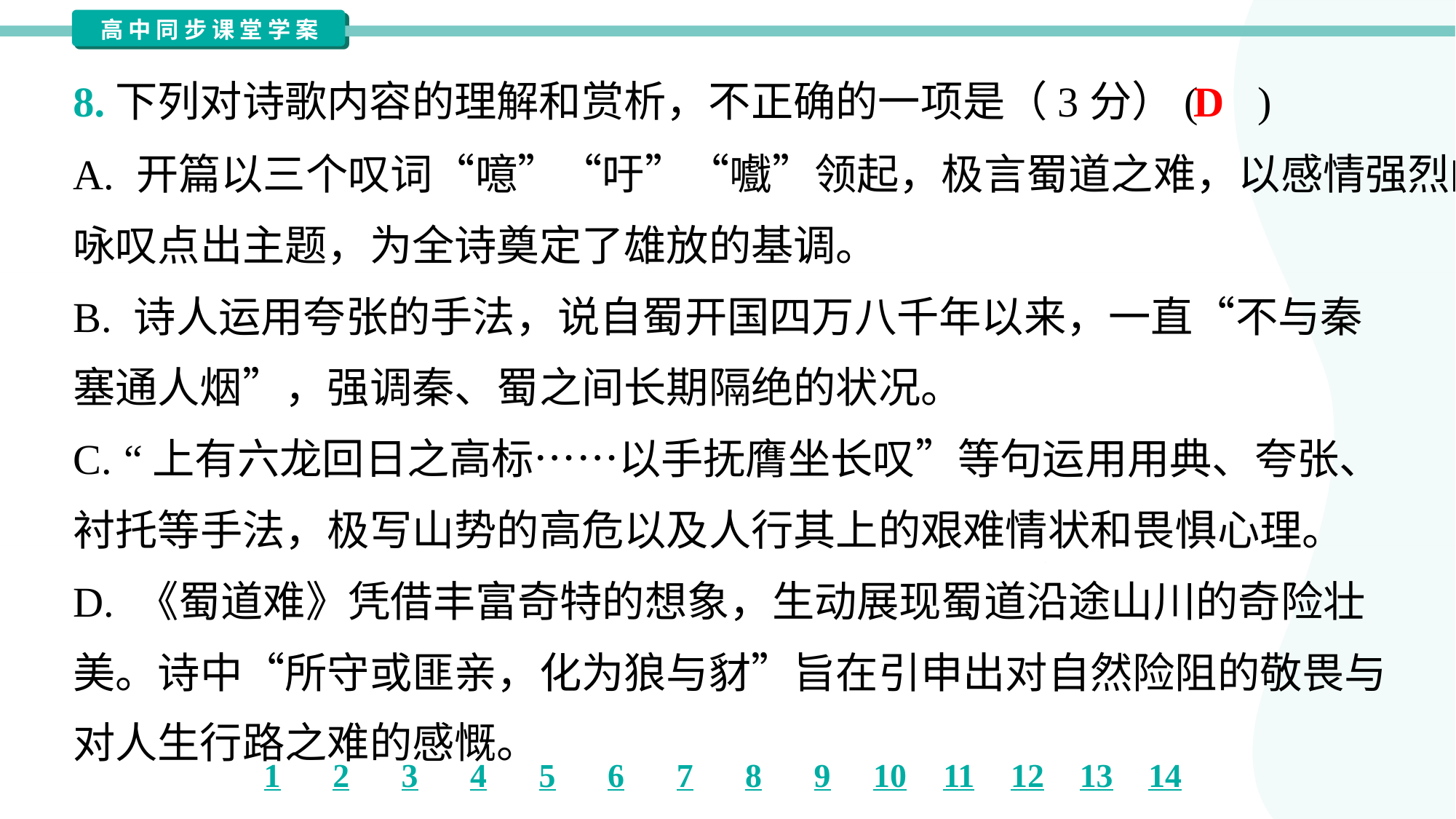

D
8.下列对诗歌内容的理解和赏析，不正确的一项是（3分）(     )
A. 开篇以三个叹词“噫”“吁”“嚱”领起，极言蜀道之难，以感情强烈的
咏叹点出主题，为全诗奠定了雄放的基调。
B. 诗人运用夸张的手法，说自蜀开国四万八千年以来，一直“不与秦
塞通人烟”，强调秦、蜀之间长期隔绝的状况。
C. “上有六龙回日之高标……以手抚膺坐长叹”等句运用用典、夸张、
衬托等手法，极写山势的高危以及人行其上的艰难情状和畏惧心理。
D. 《蜀道难》凭借丰富奇特的想象，生动展现蜀道沿途山川的奇险壮
美。诗中“所守或匪亲，化为狼与豺”旨在引申出对自然险阻的敬畏与
对人生行路之难的感慨。